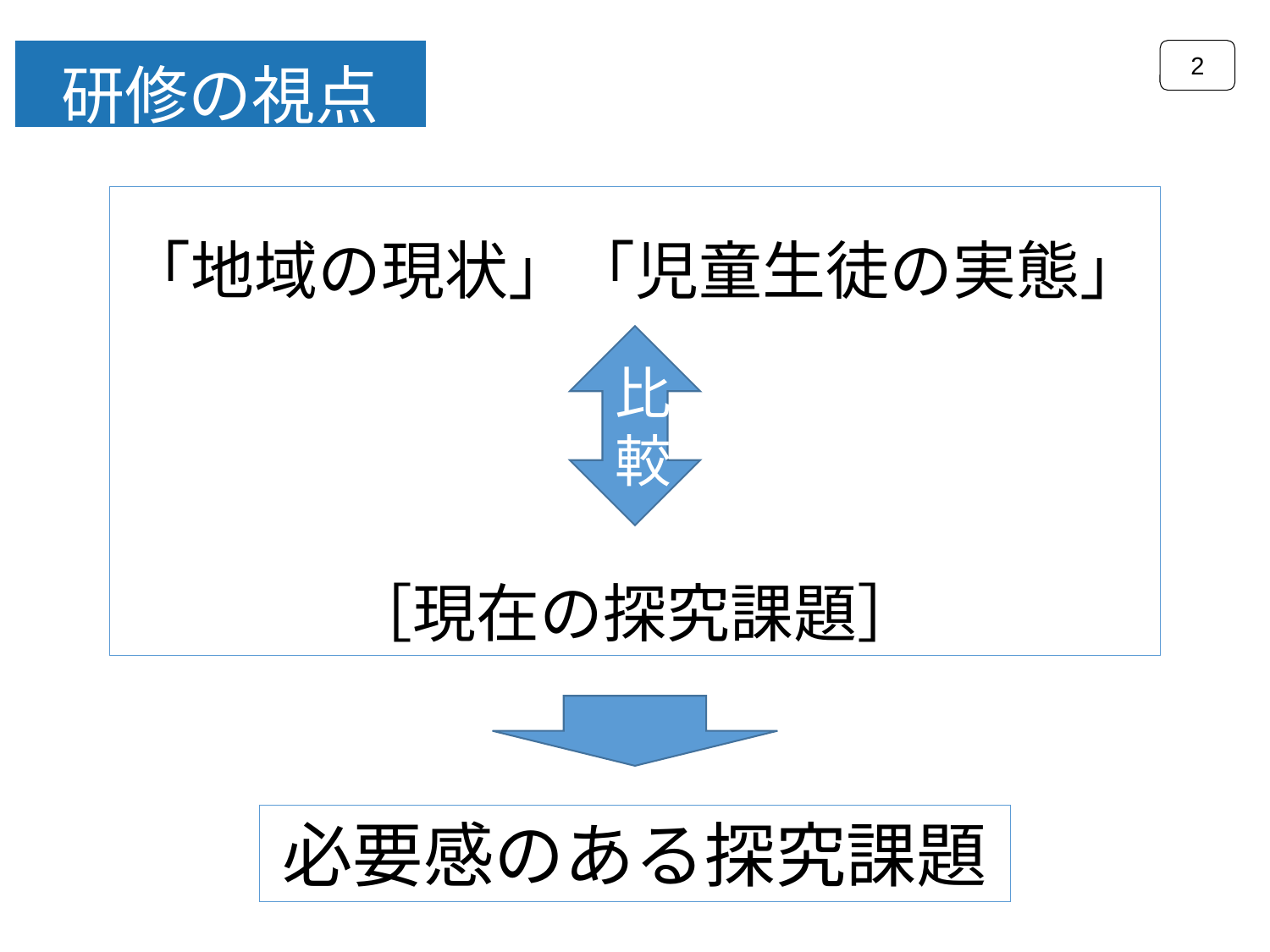

2
研修の視点
「地域の現状」「児童生徒の実態」

［現在の探究課題］
比較

必要感のある探究課題